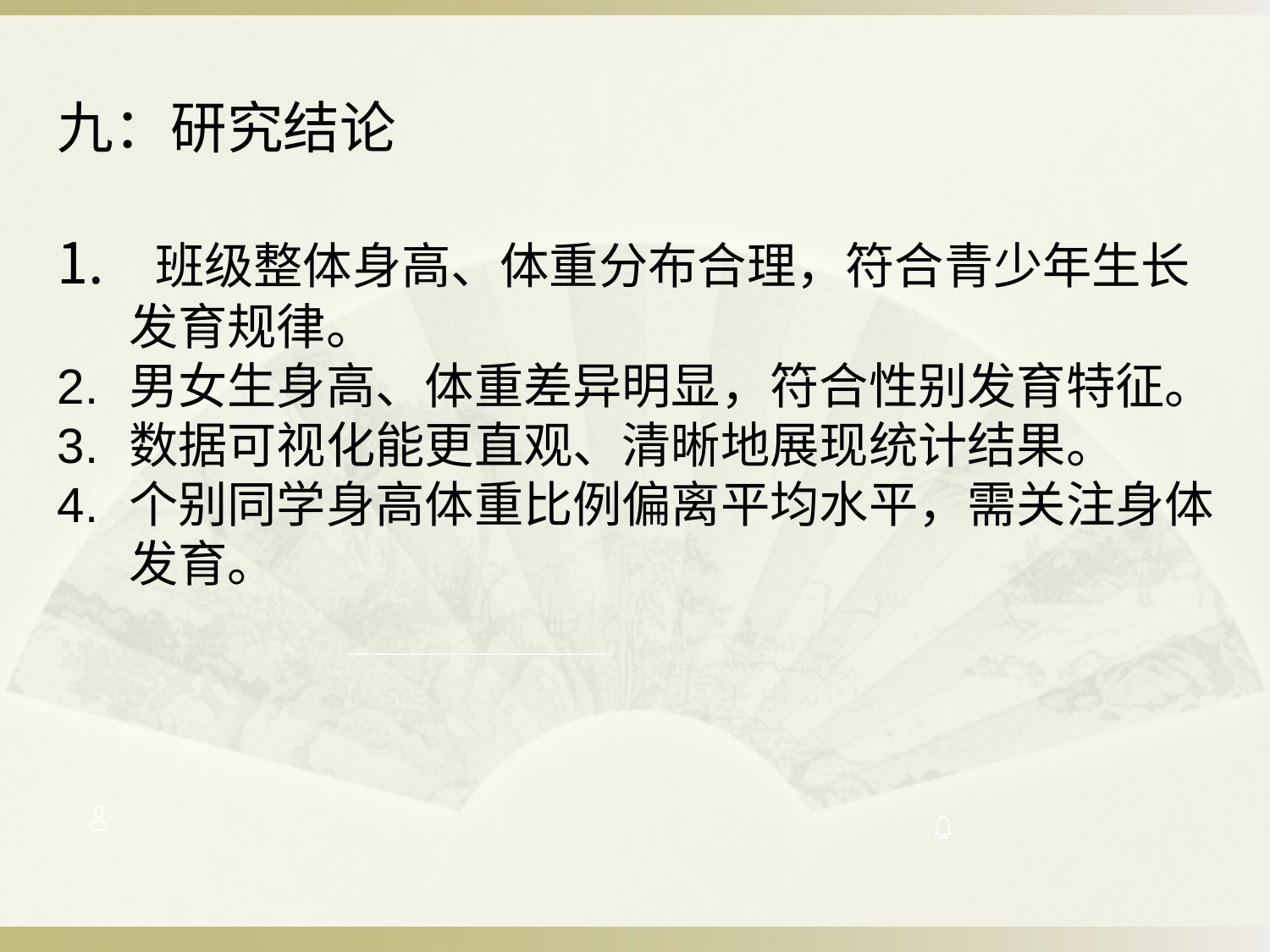

九：研究结论

 班级整体身高、体重分布合理，符合青少年生长发育规律。
男女生身高、体重差异明显，符合性别发育特征。
数据可视化能更直观、清晰地展现统计结果。
个别同学身高体重比例偏离平均水平，需关注身体发育。